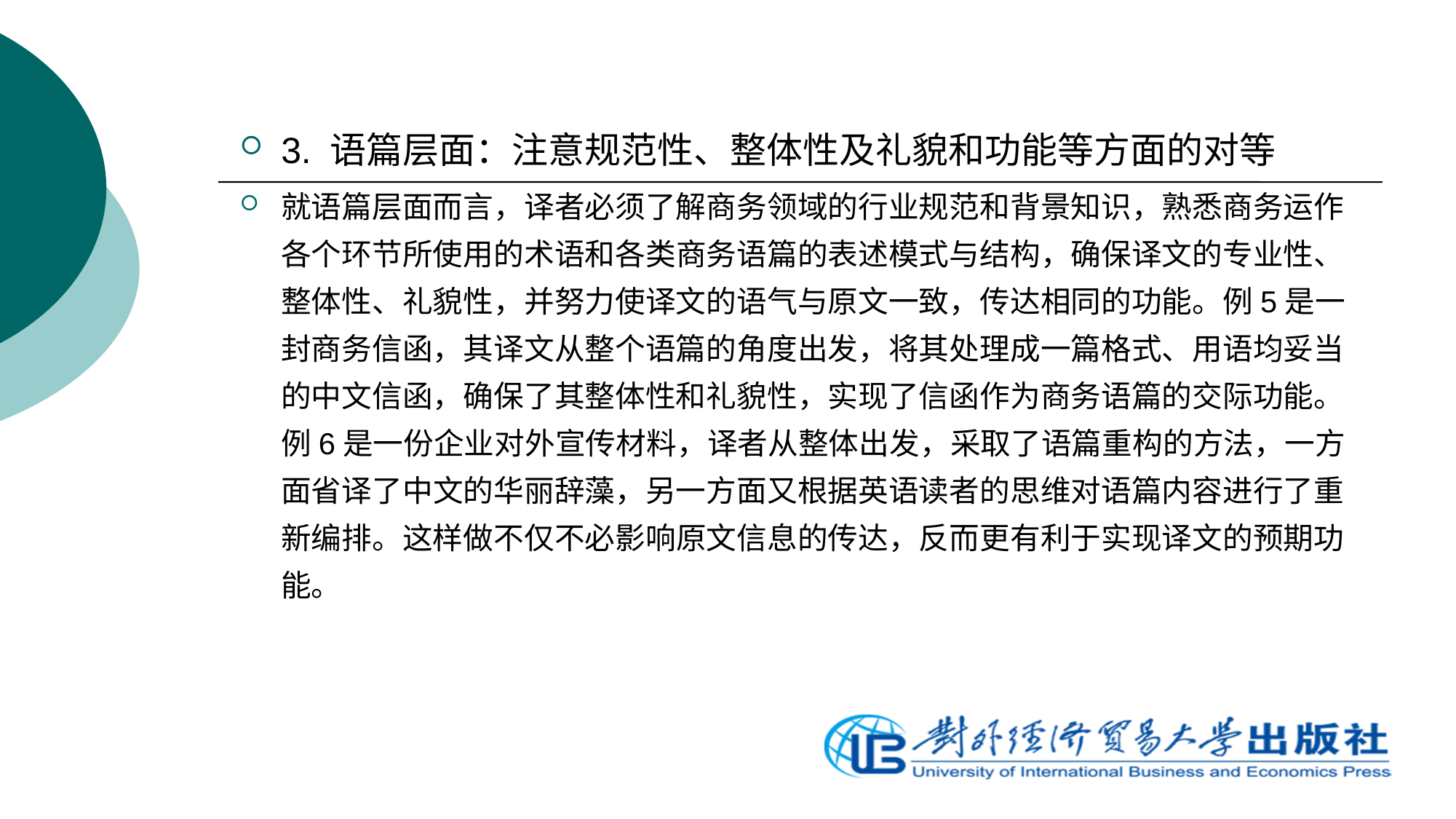

3. 语篇层面：注意规范性、整体性及礼貌和功能等方面的对等
就语篇层面而言，译者必须了解商务领域的行业规范和背景知识，熟悉商务运作各个环节所使用的术语和各类商务语篇的表述模式与结构，确保译文的专业性、整体性、礼貌性，并努力使译文的语气与原文一致，传达相同的功能。例5是一封商务信函，其译文从整个语篇的角度出发，将其处理成一篇格式、用语均妥当的中文信函，确保了其整体性和礼貌性，实现了信函作为商务语篇的交际功能。例6是一份企业对外宣传材料，译者从整体出发，采取了语篇重构的方法，一方面省译了中文的华丽辞藻，另一方面又根据英语读者的思维对语篇内容进行了重新编排。这样做不仅不必影响原文信息的传达，反而更有利于实现译文的预期功能。